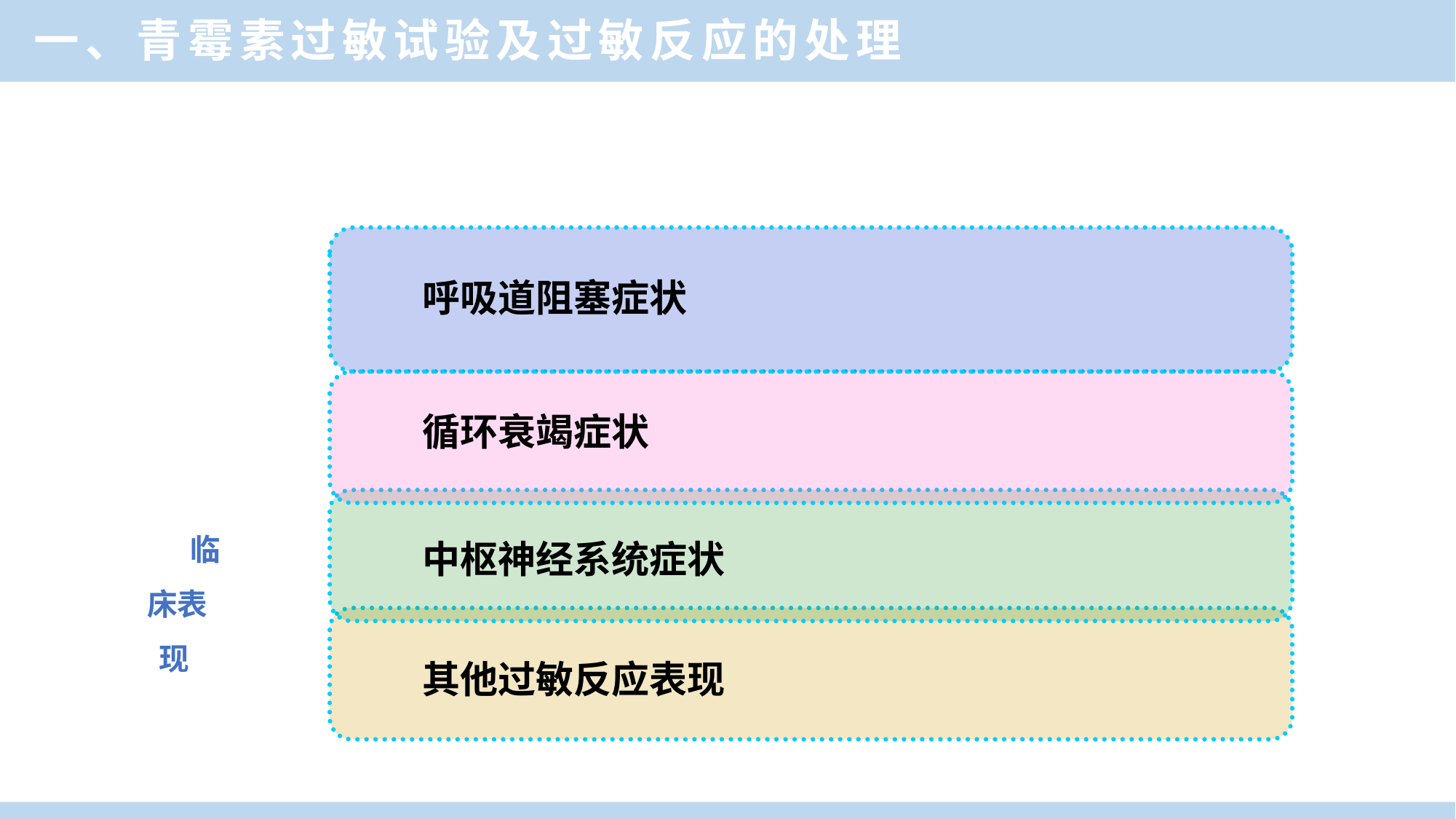

一、青霉素过敏试验及过敏反应的处理
       临床表现

呼吸道阻塞症状
循环衰竭症状
中枢神经系统症状
其他过敏反应表现